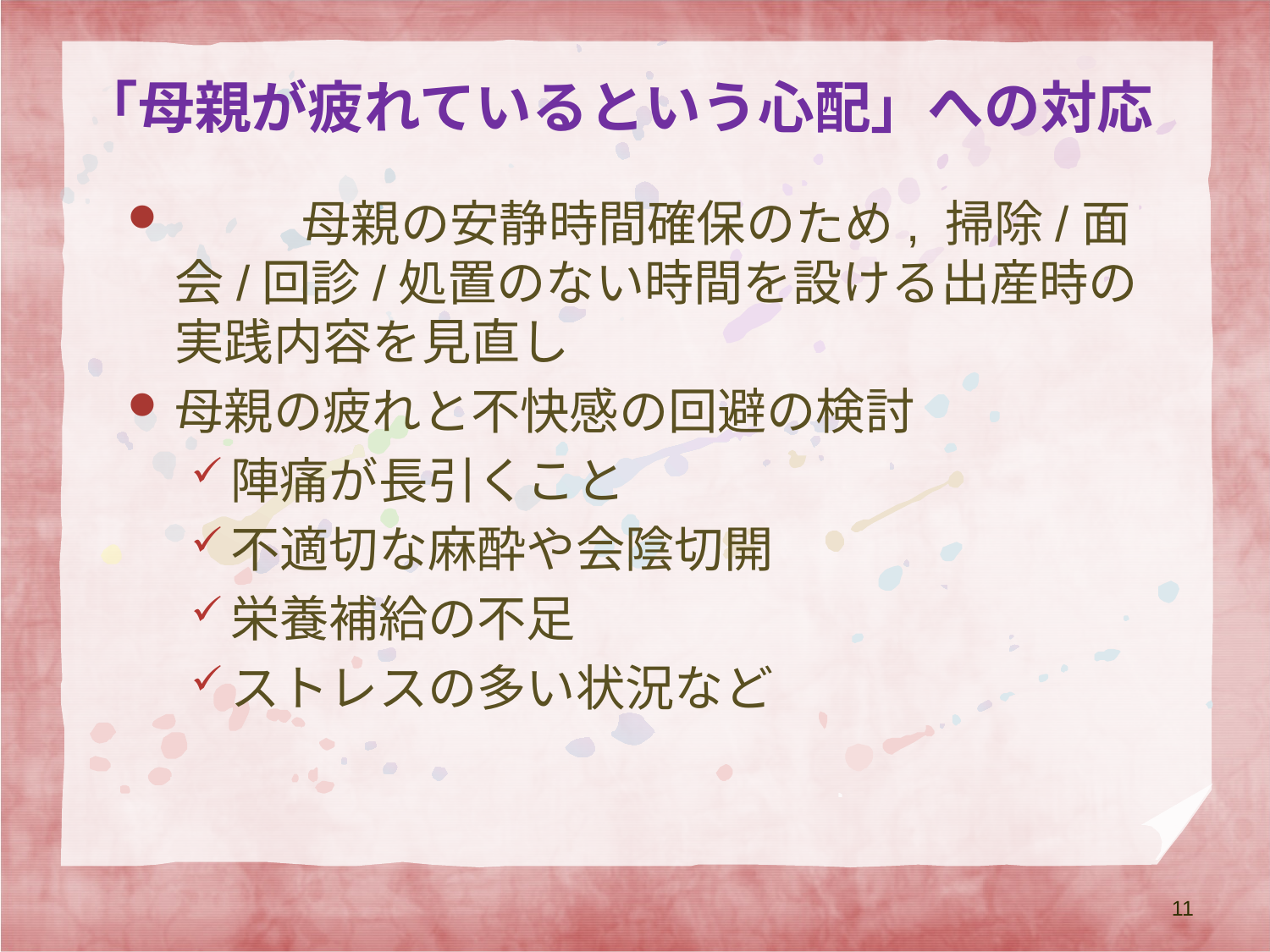

# 「母親が疲れているという心配」への対応
	母親の安静時間確保のため, 掃除/面会/回診/処置のない時間を設ける出産時の実践内容を見直し
母親の疲れと不快感の回避の検討
陣痛が長引くこと
不適切な麻酔や会陰切開
栄養補給の不足
ストレスの多い状況など
11